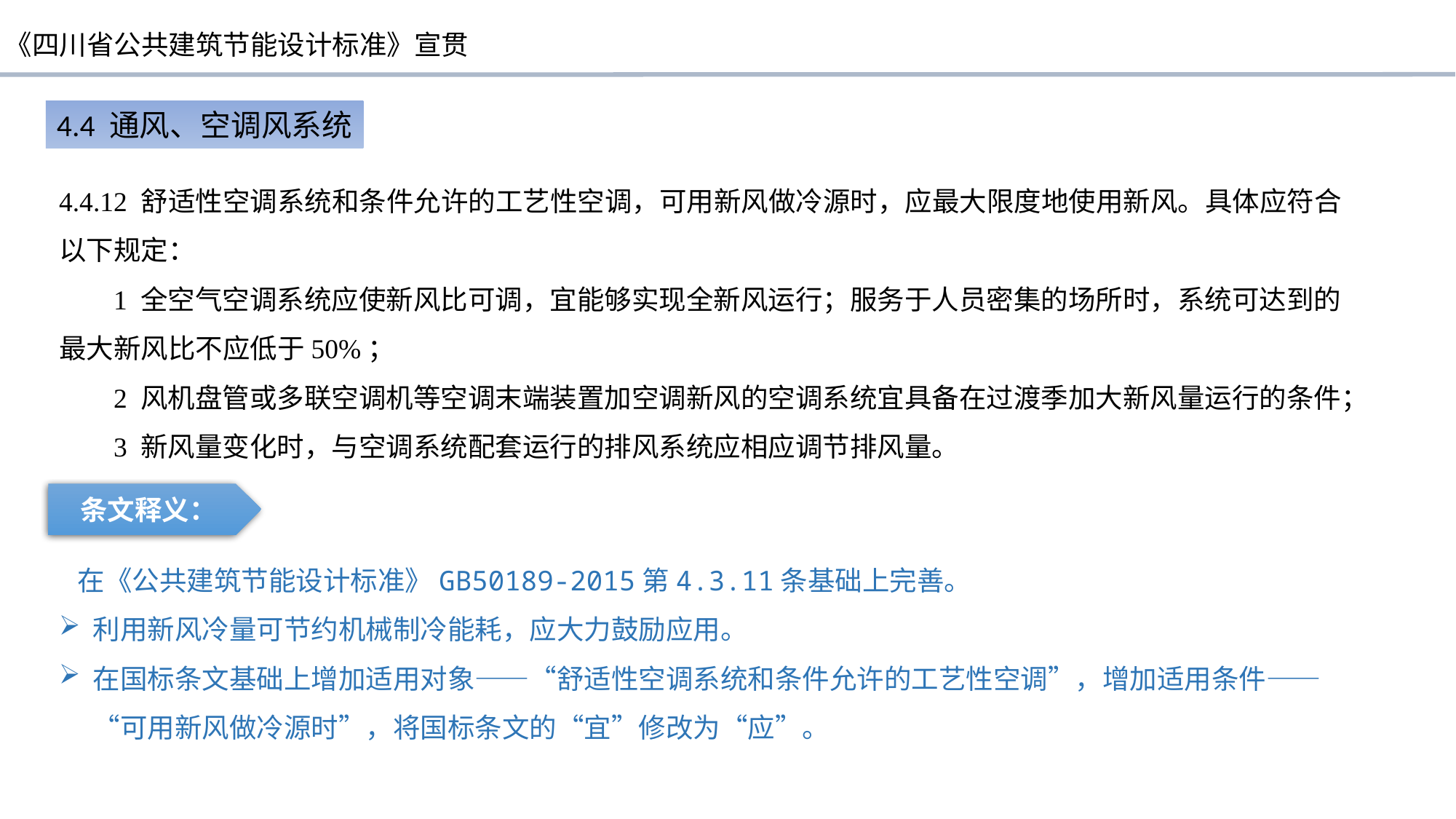

4.4 通风、空调风系统
4.4.12 舒适性空调系统和条件允许的工艺性空调，可用新风做冷源时，应最大限度地使用新风。具体应符合以下规定：
1 全空气空调系统应使新风比可调，宜能够实现全新风运行；服务于人员密集的场所时，系统可达到的最大新风比不应低于50%；
2 风机盘管或多联空调机等空调末端装置加空调新风的空调系统宜具备在过渡季加大新风量运行的条件；
3 新风量变化时，与空调系统配套运行的排风系统应相应调节排风量。

条文释义：
  在《公共建筑节能设计标准》GB50189-2015第4.3.11条基础上完善。
利用新风冷量可节约机械制冷能耗，应大力鼓励应用。
在国标条文基础上增加适用对象——“舒适性空调系统和条件允许的工艺性空调”，增加适用条件——“可用新风做冷源时”，将国标条文的“宜”修改为“应”。